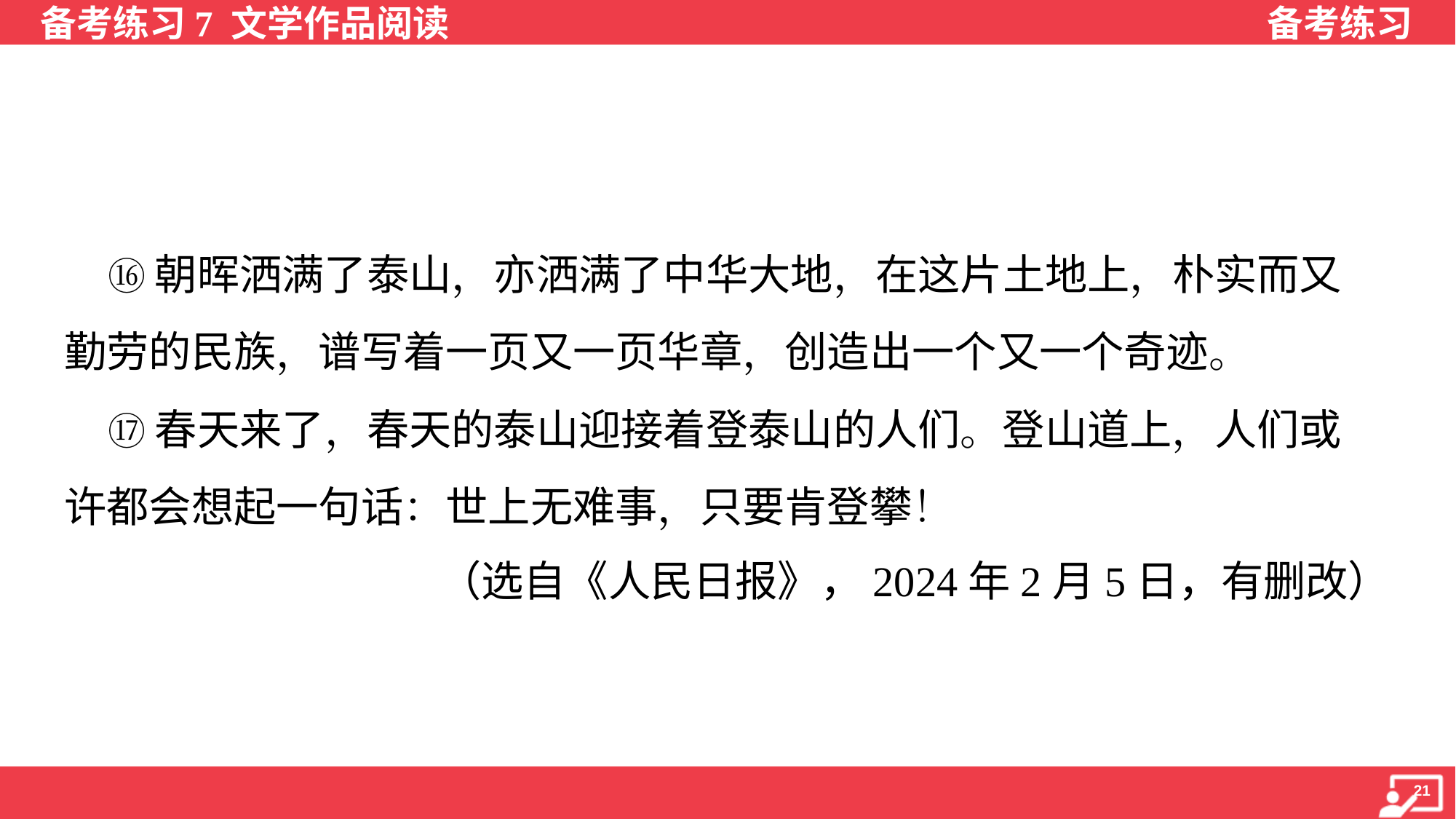

⑯朝晖洒满了泰山，亦洒满了中华大地，在这片土地上，朴实而又
勤劳的民族，谱写着一页又一页华章，创造出一个又一个奇迹。
    ⑰春天来了，春天的泰山迎接着登泰山的人们。登山道上，人们或
许都会想起一句话：世上无难事，只要肯登攀！
（选自《人民日报》，2024年2月5日，有删改）